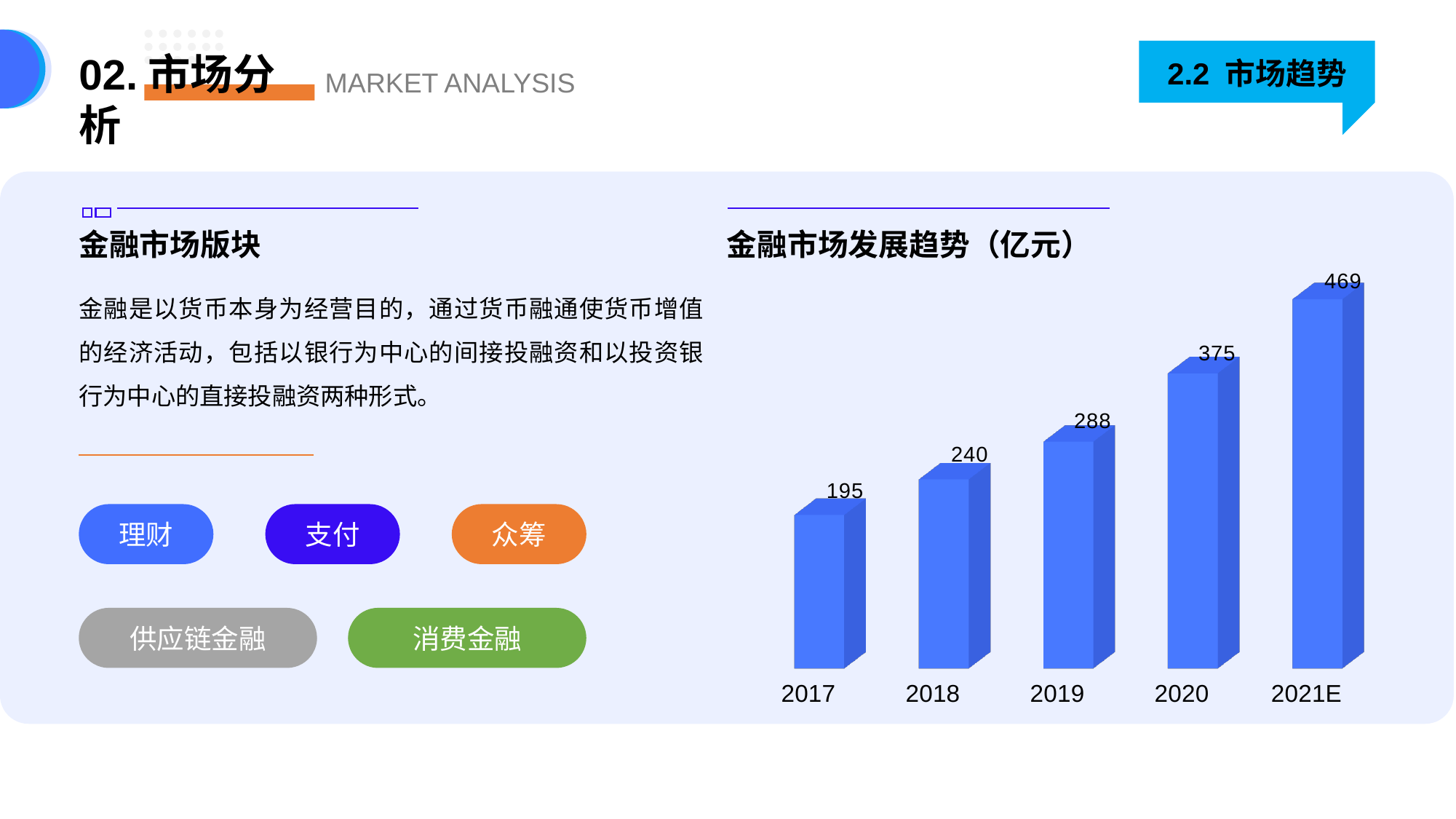

2.2 市场趋势

02.市场分析
MARKET ANALYSIS

金融市场版块
金融市场发展趋势（亿元）

[unsupported chart]

金融是以货币本身为经营目的，通过货币融通使货币增值的经济活动，包括以银行为中心的间接投融资和以投资银行为中心的直接投融资两种形式。
理财
支付
众筹
供应链金融
消费金融